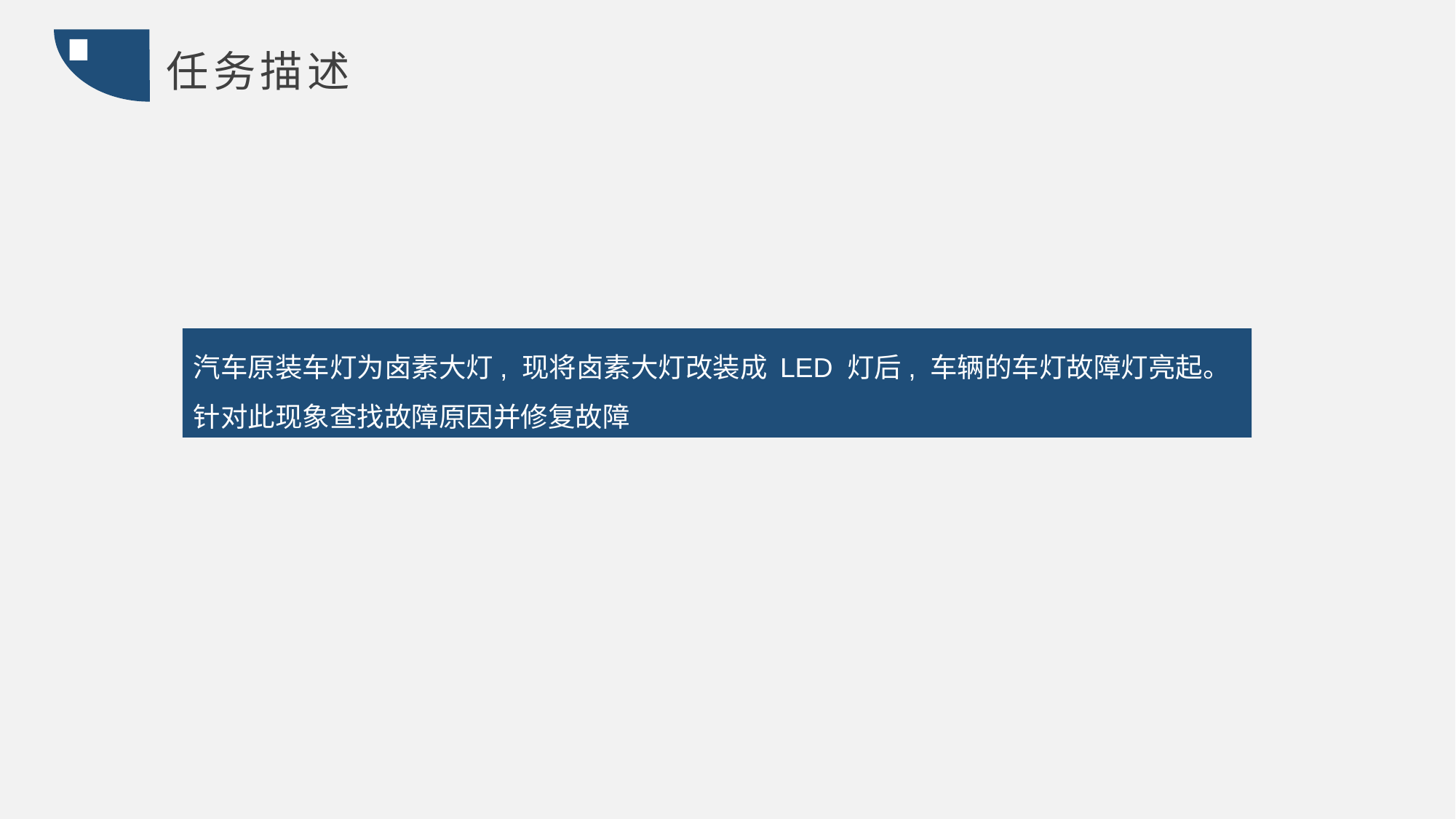

任务描述
汽车原装车灯为卤素大灯, 现将卤素大灯改装成 LED 灯后, 车辆的车灯故障灯亮起。
针对此现象查找故障原因并修复故障